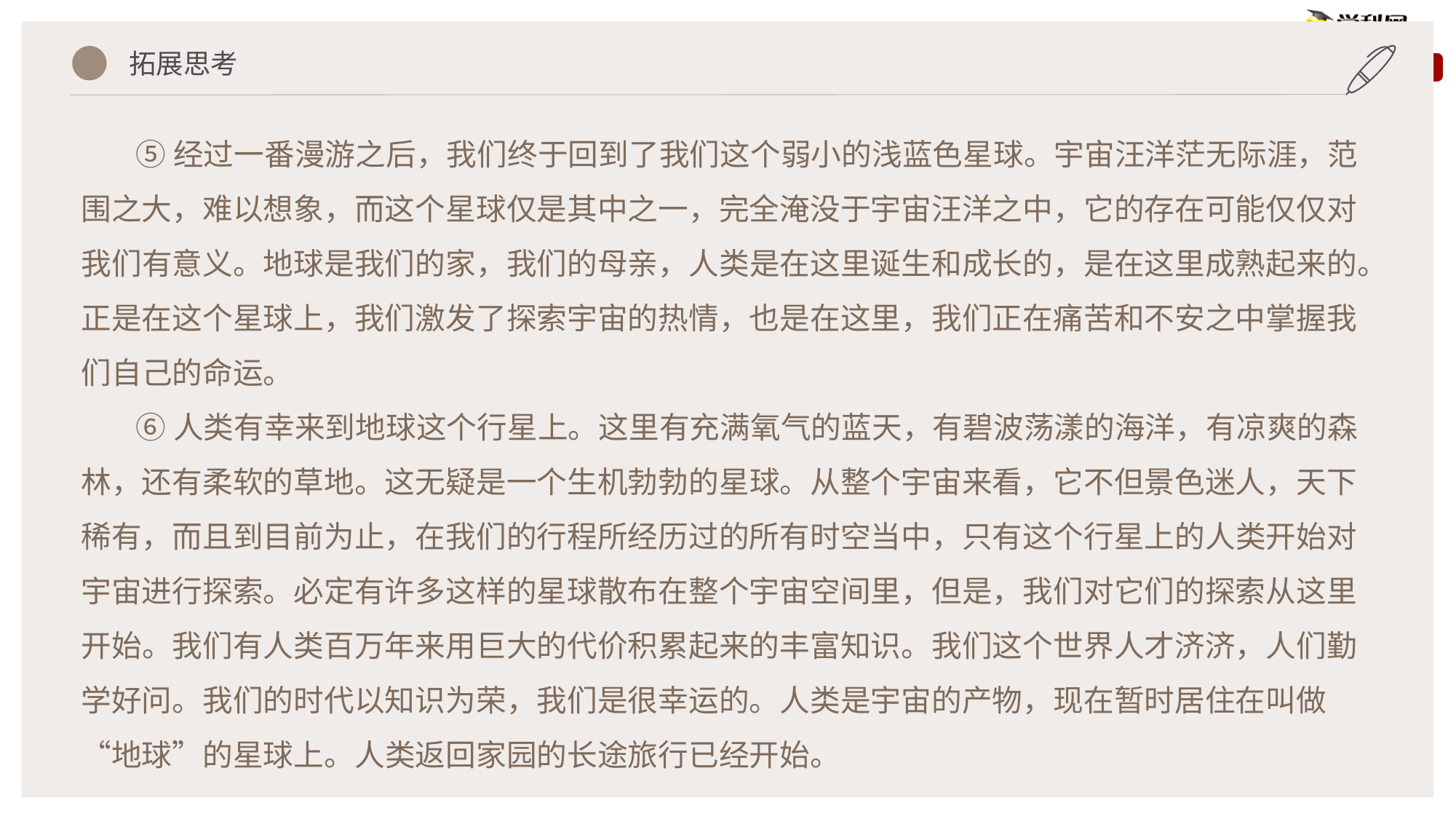

拓展思考

⑤经过一番漫游之后，我们终于回到了我们这个弱小的浅蓝色星球。宇宙汪洋茫无际涯，范围之大，难以想象，而这个星球仅是其中之一，完全淹没于宇宙汪洋之中，它的存在可能仅仅对我们有意义。地球是我们的家，我们的母亲，人类是在这里诞生和成长的，是在这里成熟起来的。正是在这个星球上，我们激发了探索宇宙的热情，也是在这里，我们正在痛苦和不安之中掌握我们自己的命运。
⑥人类有幸来到地球这个行星上。这里有充满氧气的蓝天，有碧波荡漾的海洋，有凉爽的森林，还有柔软的草地。这无疑是一个生机勃勃的星球。从整个宇宙来看，它不但景色迷人，天下稀有，而且到目前为止，在我们的行程所经历过的所有时空当中，只有这个行星上的人类开始对宇宙进行探索。必定有许多这样的星球散布在整个宇宙空间里，但是，我们对它们的探索从这里开始。我们有人类百万年来用巨大的代价积累起来的丰富知识。我们这个世界人才济济，人们勤学好问。我们的时代以知识为荣，我们是很幸运的。人类是宇宙的产物，现在暂时居住在叫做“地球”的星球上。人类返回家园的长途旅行已经开始。